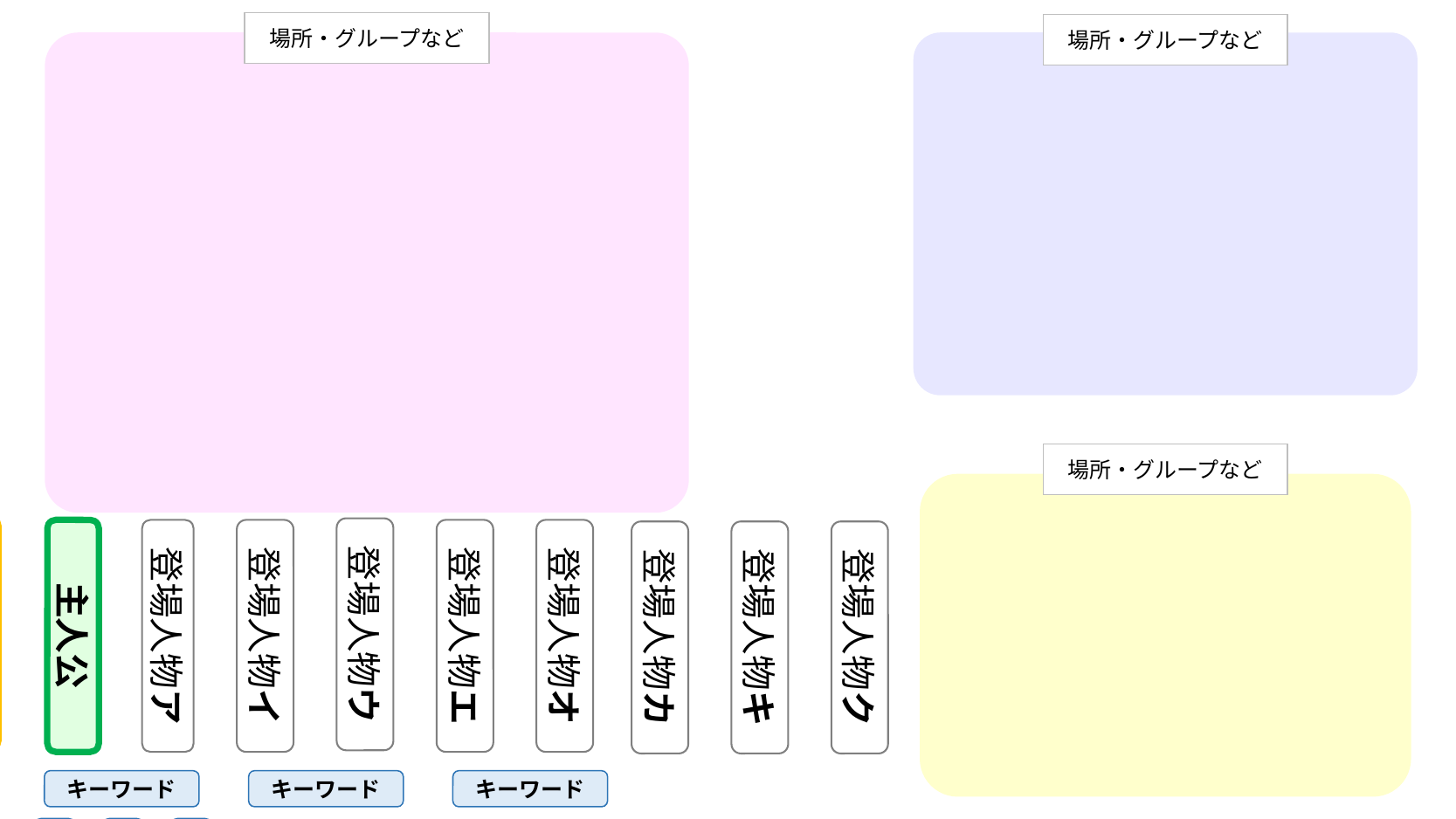

場所・グループなど
場所・グループなど

場所・グループなど

語り手
登場人物ウ
主人公
登場人物ア
登場人物イ
登場人物エ
登場人物オ
登場人物カ
登場人物キ
登場人物ク
キーワード
キーワード
キーワード
キーワード
キーワード
キーワード
キーワード